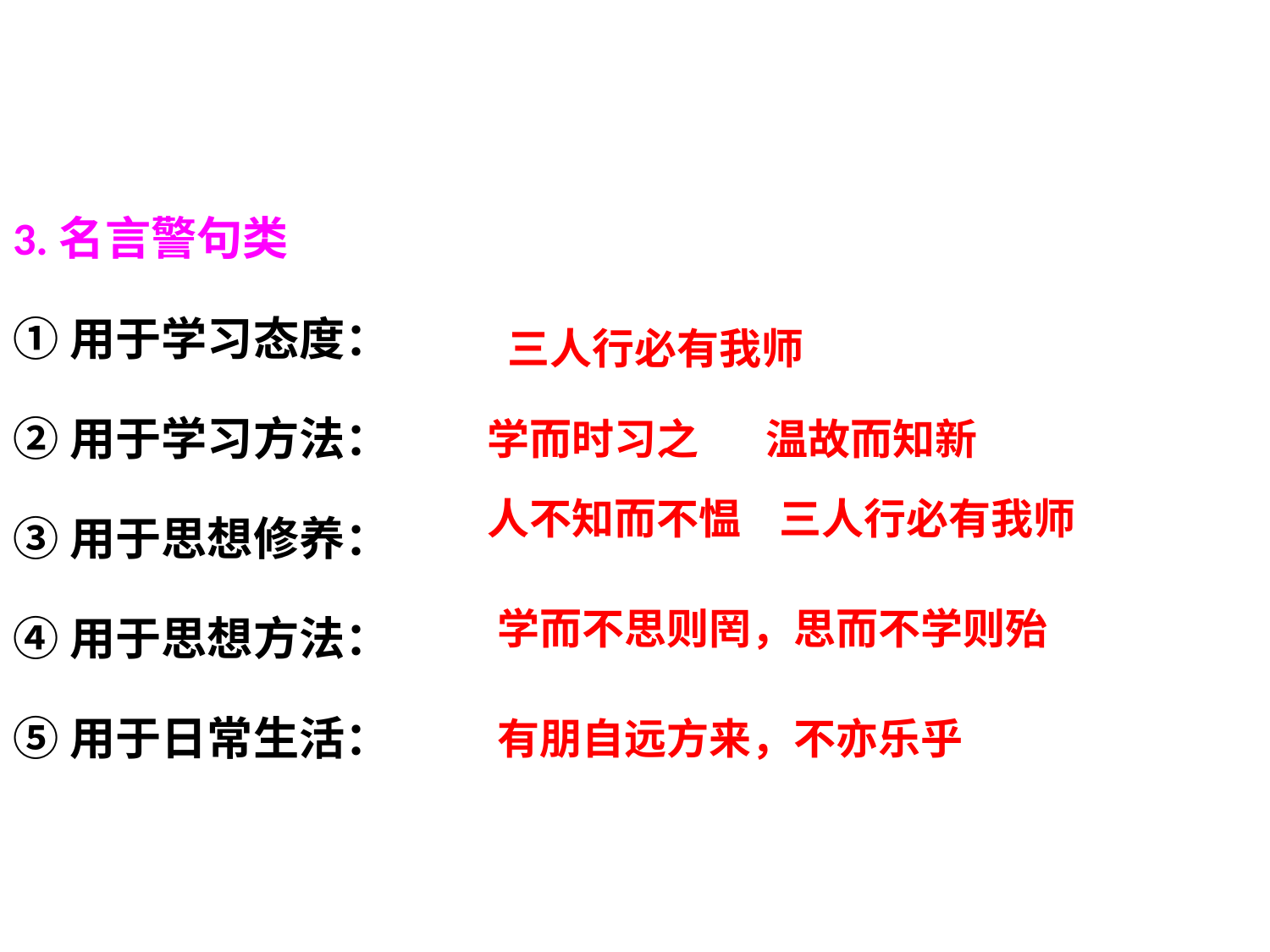

3.名言警句类
①用于学习态度：
②用于学习方法：
③用于思想修养：
④用于思想方法：
⑤用于日常生活：
三人行必有我师
学而时习之       温故而知新
人不知而不愠    三人行必有我师
学而不思则罔，思而不学则殆
有朋自远方来，不亦乐乎